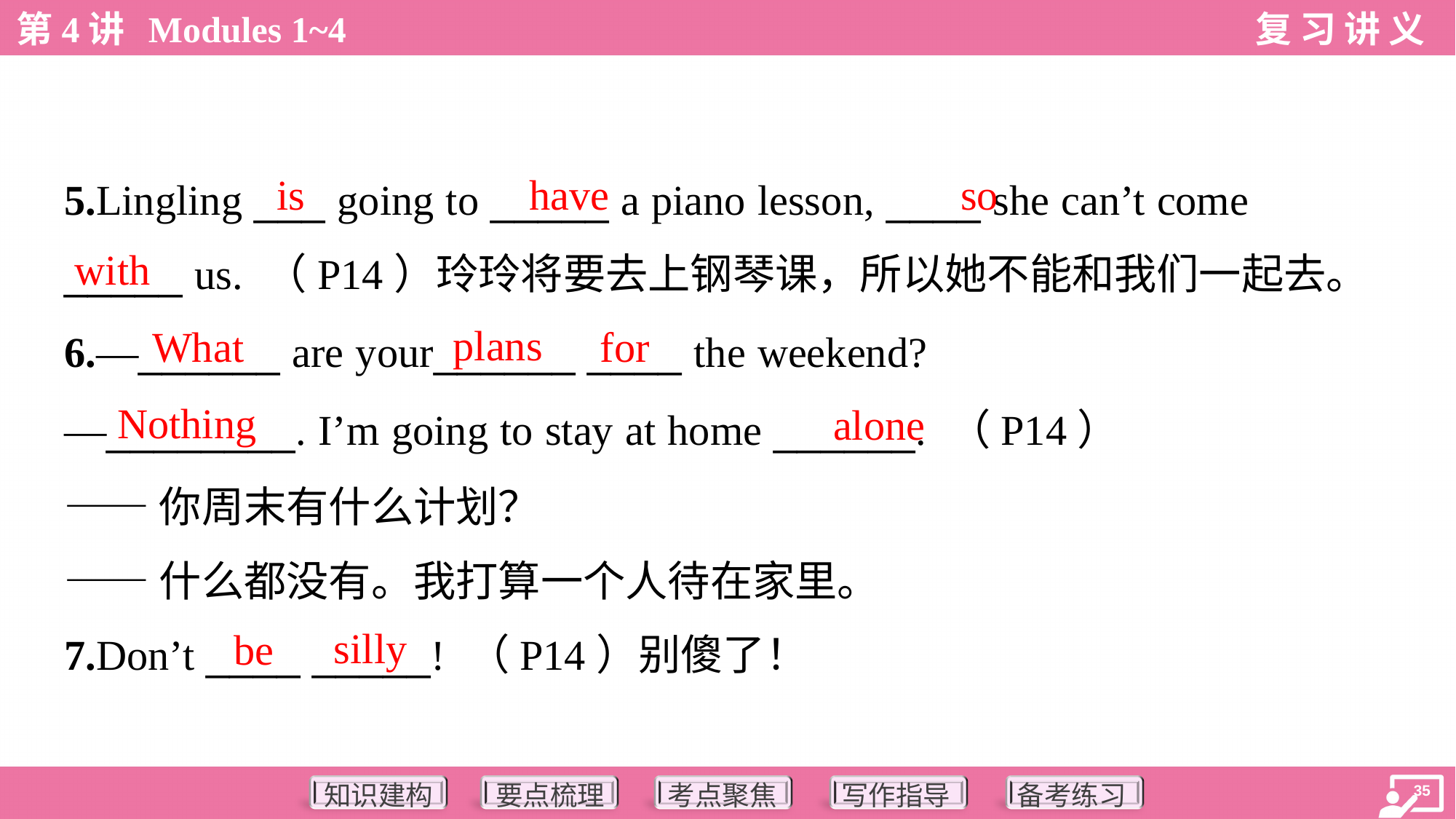

is
have
so
5.Lingling ___ going to _____ a piano lesson, ____ she can’t come
_____ us. （P14）玲玲将要去上钢琴课，所以她不能和我们一起去。
with
plans
What
for
6.—______ are your______ ____ the weekend?
—________. I’m going to stay at home ______. （P14）
——你周末有什么计划？
——什么都没有。我打算一个人待在家里。
Nothing
alone
silly
be
7.Don’t ____ _____! （P14）别傻了！